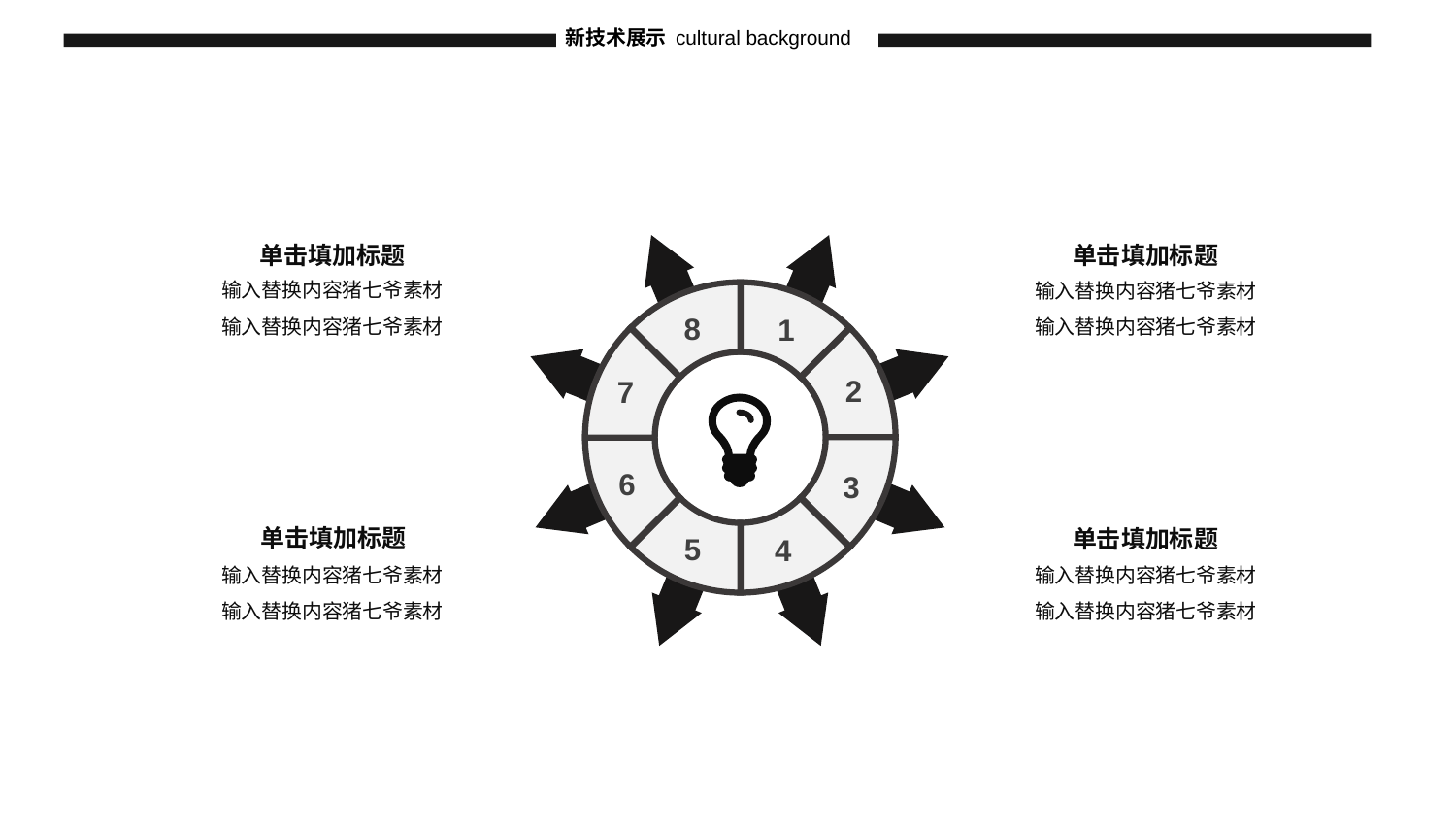

新技术展示
cultural background

单击填加标题

8
1

2
7

6
3

5
4
单击填加标题
输入替换内容猪七爷素材
输入替换内容猪七爷素材
输入替换内容猪七爷素材
输入替换内容猪七爷素材
单击填加标题
单击填加标题
输入替换内容猪七爷素材
输入替换内容猪七爷素材
输入替换内容猪七爷素材
输入替换内容猪七爷素材